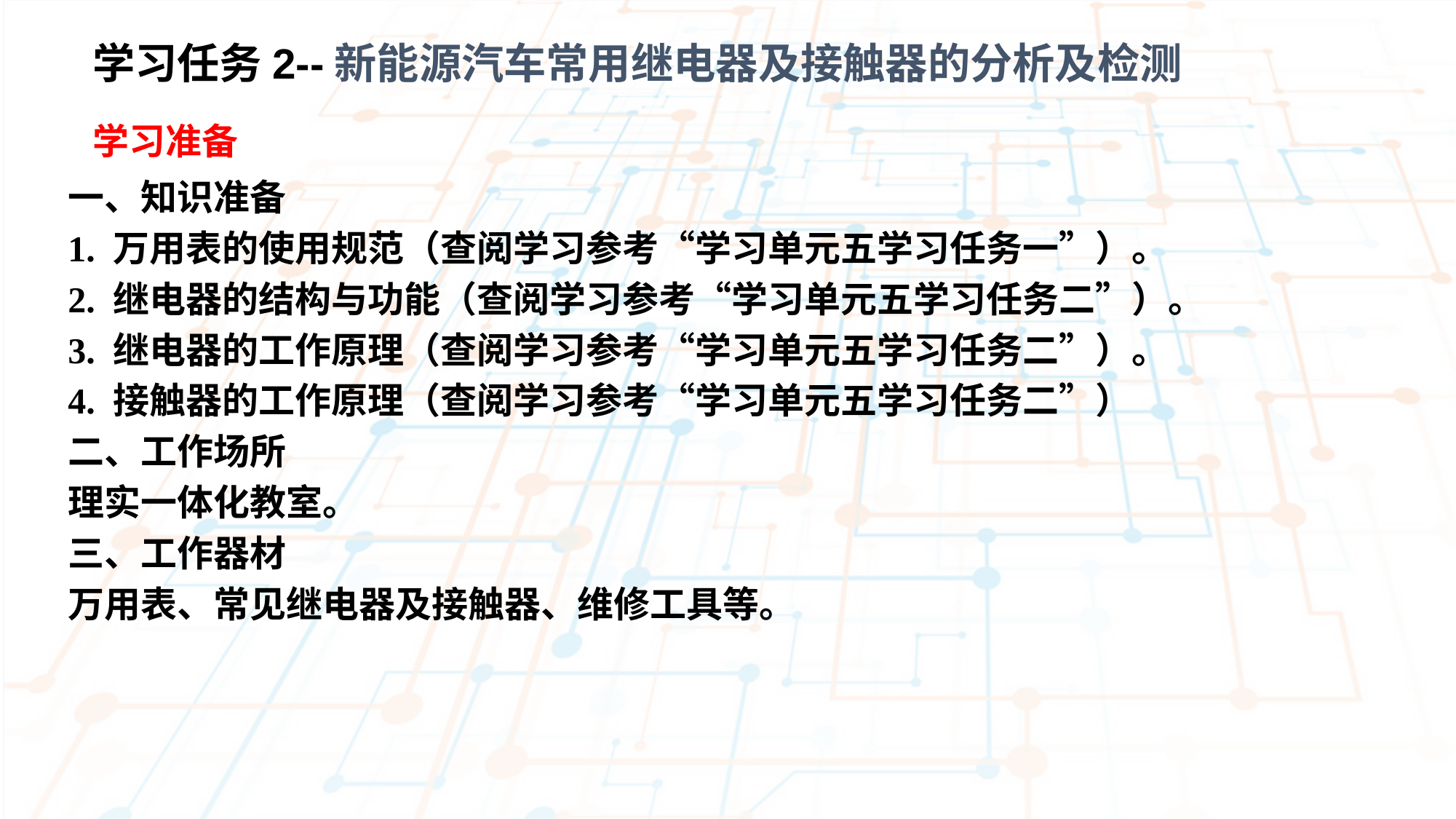

学习任务2--新能源汽车常用继电器及接触器的分析及检测
学习准备
一、知识准备
1. 万用表的使用规范（查阅学习参考“学习单元五学习任务一”）。
2. 继电器的结构与功能（查阅学习参考“学习单元五学习任务二”）。
3. 继电器的工作原理（查阅学习参考“学习单元五学习任务二”）。
4. 接触器的工作原理（查阅学习参考“学习单元五学习任务二”）
二、工作场所
理实一体化教室。
三、工作器材
万用表、常见继电器及接触器、维修工具等。